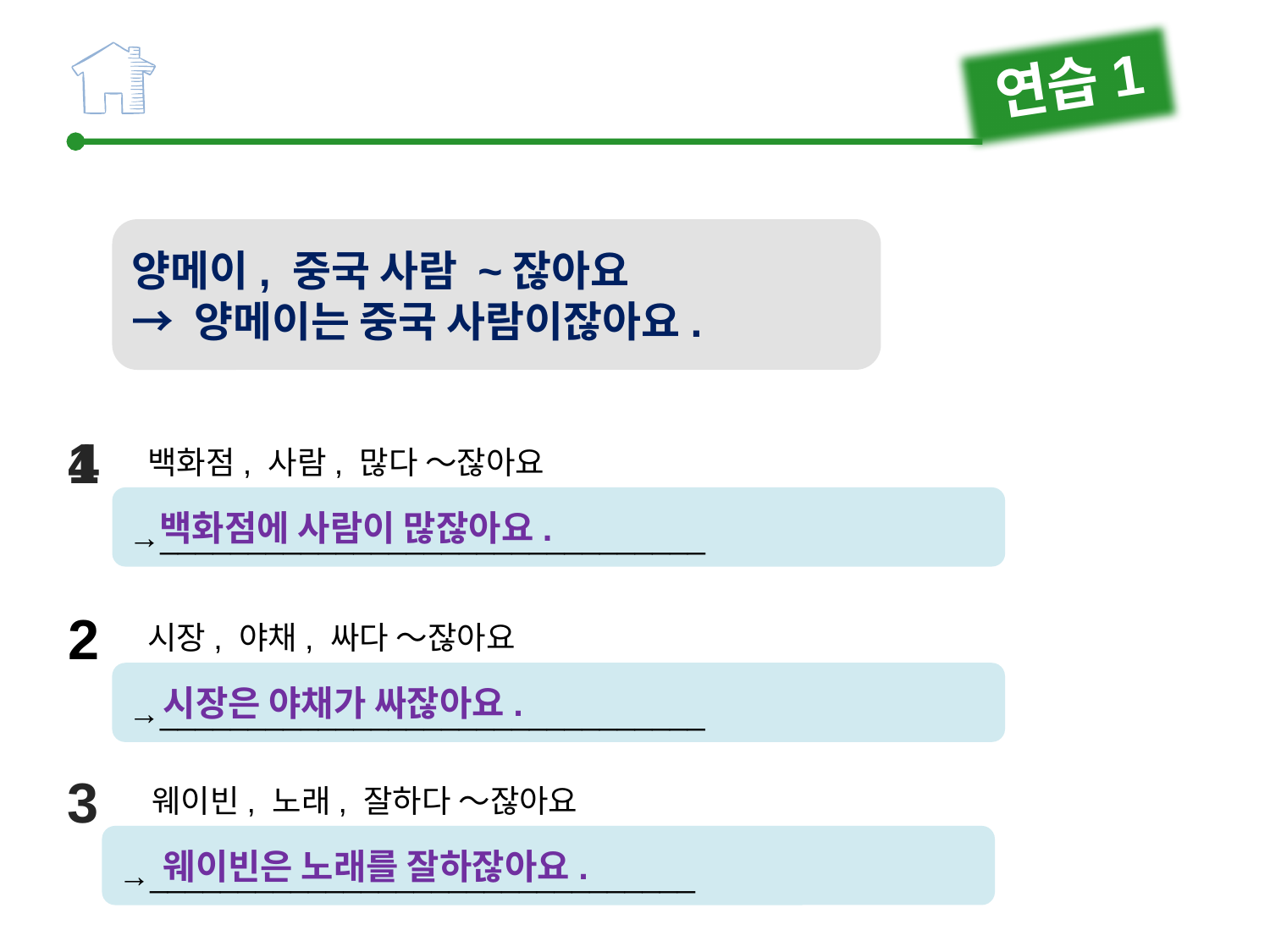

연습1

양메이, 중국 사람 ~잖아요
→ 양메이는 중국 사람이잖아요.
1
4
백화점, 사람, 많다 ～잖아요
→_______________________________
백화점에 사람이 많잖아요.
2
시장, 야채, 싸다 ～잖아요
→_______________________________
시장은 야채가 싸잖아요.
3
웨이빈, 노래, 잘하다 ～잖아요
→_______________________________
웨이빈은 노래를 잘하잖아요.